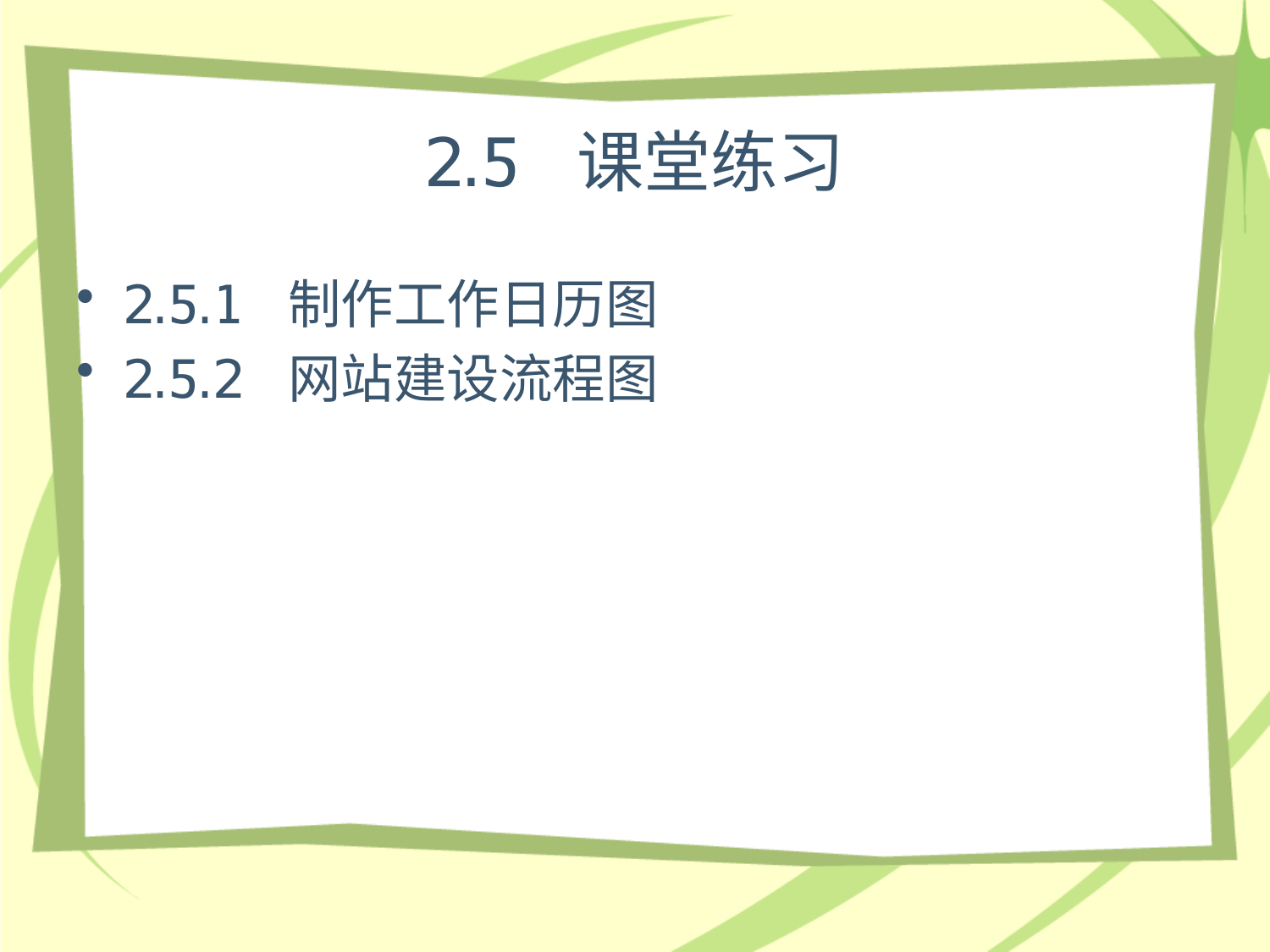

# 2.5  课堂练习
2.5.1  制作工作日历图
2.5.2  网站建设流程图